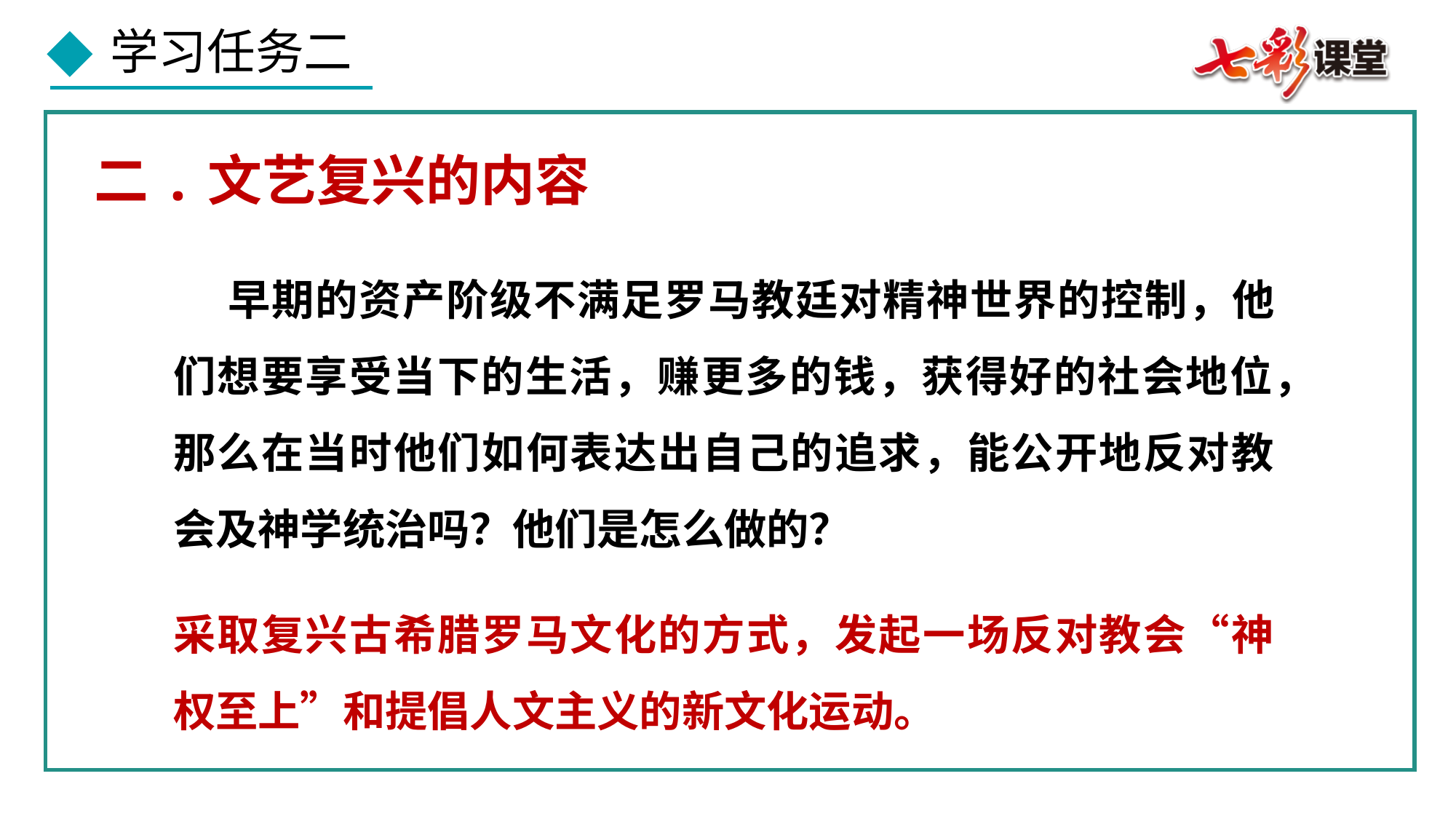

二.文艺复兴的内容
    早期的资产阶级不满足罗马教廷对精神世界的控制，他们想要享受当下的生活，赚更多的钱，获得好的社会地位，那么在当时他们如何表达出自己的追求，能公开地反对教会及神学统治吗？他们是怎么做的？
采取复兴古希腊罗马文化的方式，发起一场反对教会“神权至上”和提倡人文主义的新文化运动。